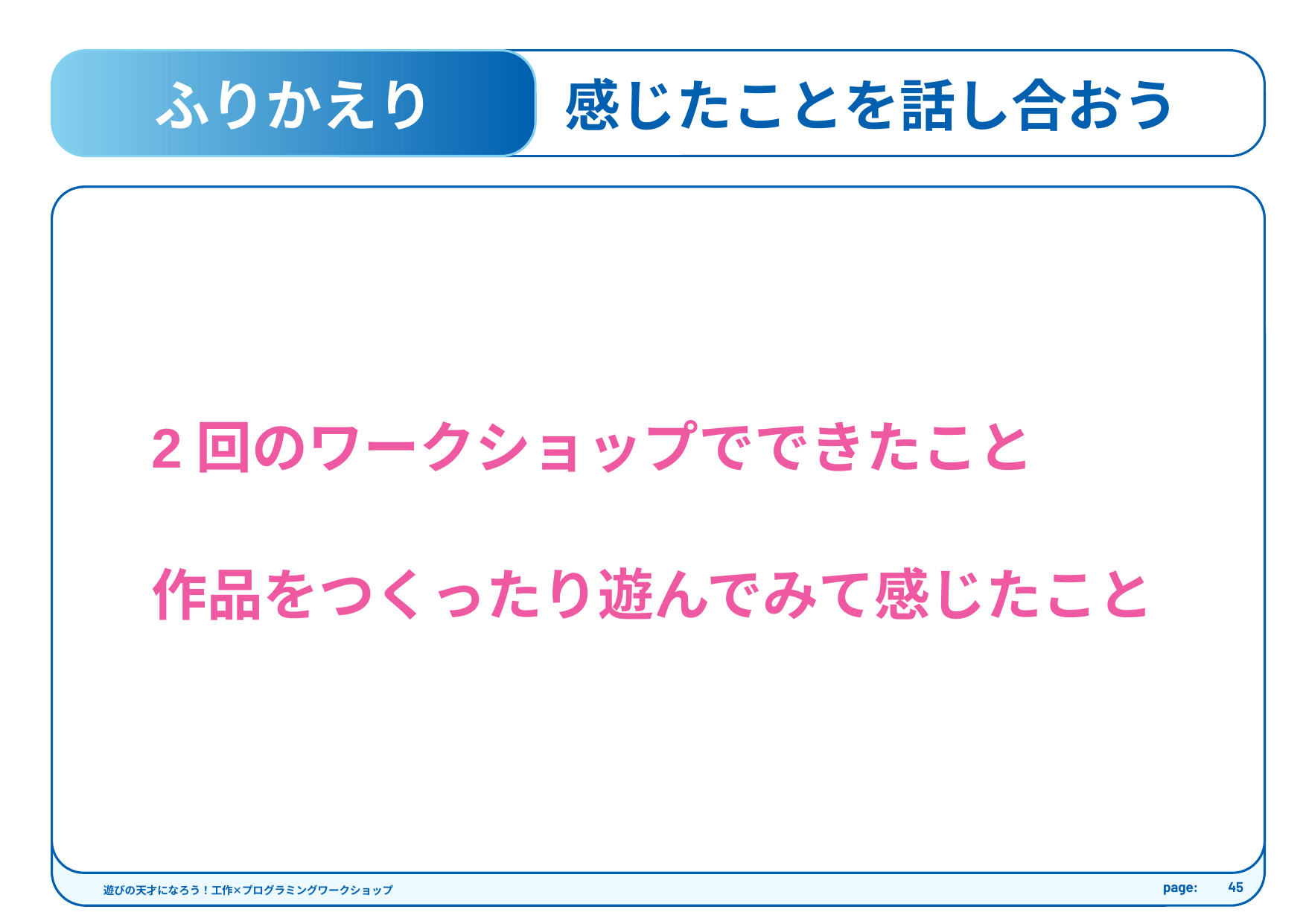

ふりかえり
感じたことを話し合おう
2回のワークショップでできたこと

作品をつくったり遊んでみて感じたこと